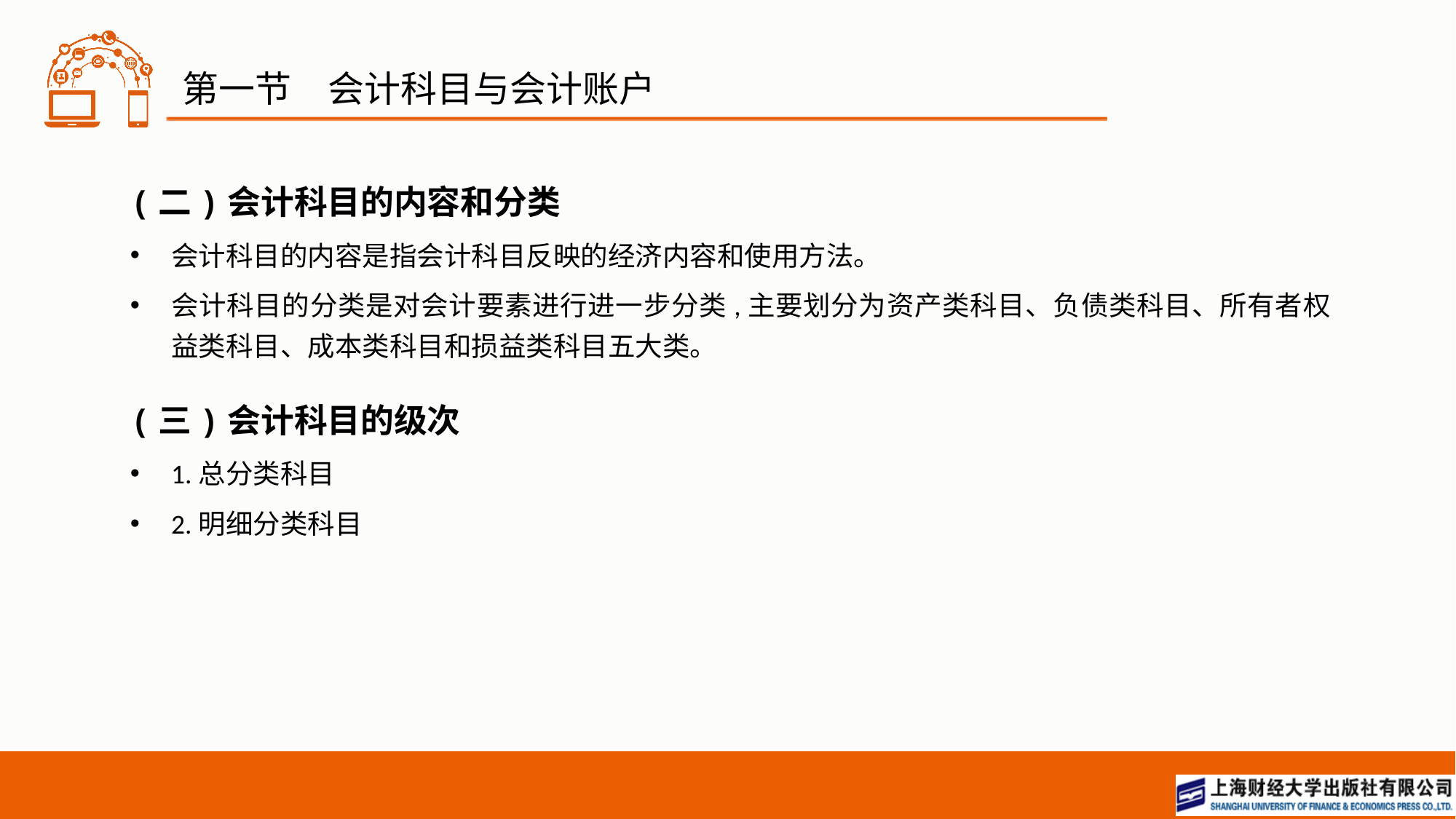

# 第一节　会计科目与会计账户
(二)会计科目的内容和分类
会计科目的内容是指会计科目反映的经济内容和使用方法。
会计科目的分类是对会计要素进行进一步分类,主要划分为资产类科目、负债类科目、所有者权益类科目、成本类科目和损益类科目五大类。
(三)会计科目的级次
1.总分类科目
2.明细分类科目